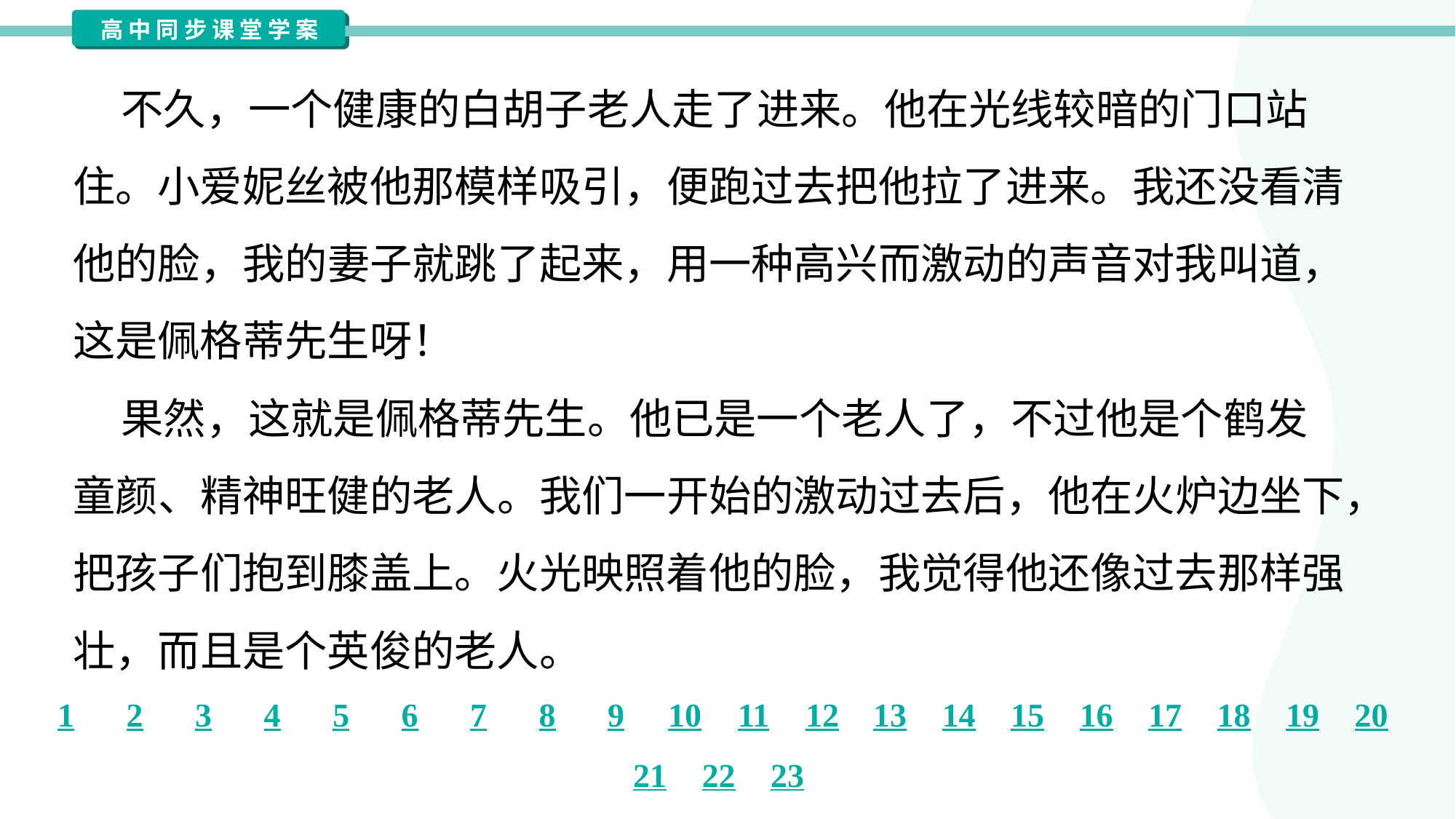

不久，一个健康的白胡子老人走了进来。他在光线较暗的门口站
住。小爱妮丝被他那模样吸引，便跑过去把他拉了进来。我还没看清
他的脸，我的妻子就跳了起来，用一种高兴而激动的声音对我叫道，
这是佩格蒂先生呀！
    果然，这就是佩格蒂先生。他已是一个老人了，不过他是个鹤发
童颜、精神旺健的老人。我们一开始的激动过去后，他在火炉边坐下，
把孩子们抱到膝盖上。火光映照着他的脸，我觉得他还像过去那样强
壮，而且是个英俊的老人。